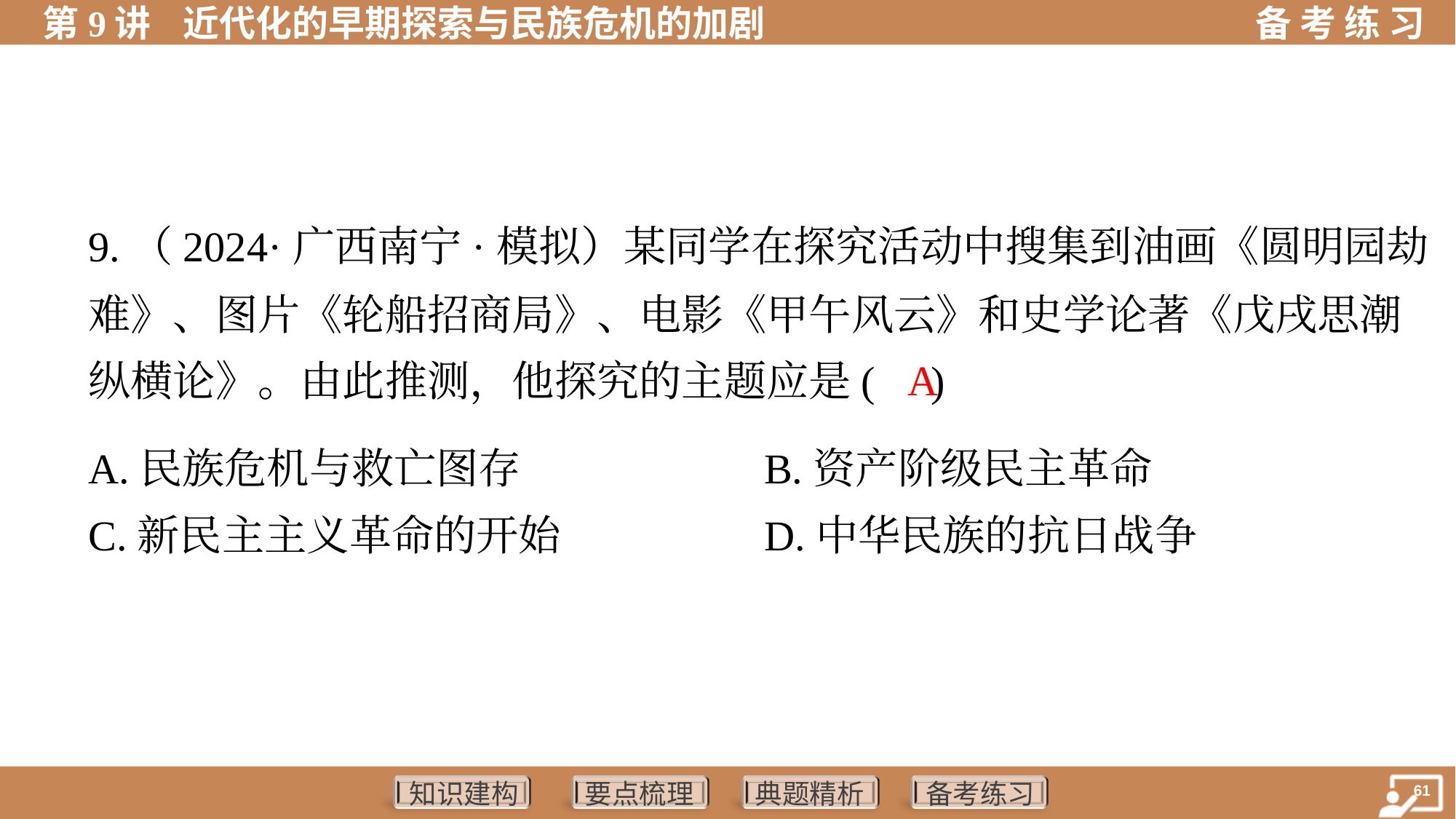

9.（2024·广西南宁·模拟）某同学在探究活动中搜集到油画《圆明园劫
难》、图片《轮船招商局》、电影《甲午风云》和史学论著《戊戌思潮
纵横论》。由此推测，他探究的主题应是(     )
A
A.民族危机与救亡图存	B.资产阶级民主革命
C.新民主主义革命的开始	D.中华民族的抗日战争